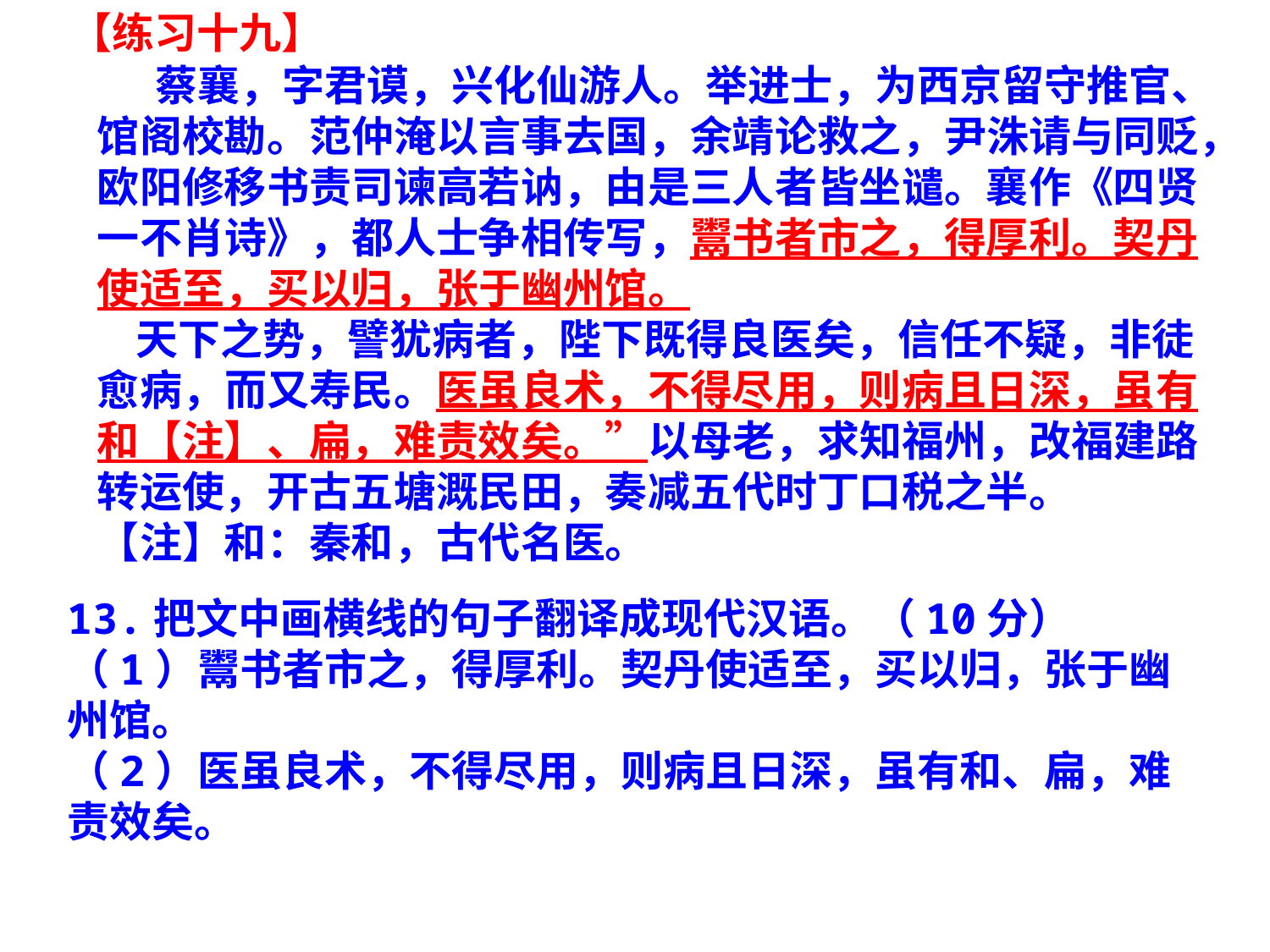

【练习十九】
       蔡襄，字君谟，兴化仙游人。举进士，为西京留守推官、馆阁校勘。范仲淹以言事去国，余靖论救之，尹洙请与同贬，欧阳修移书责司谏高若讷，由是三人者皆坐谴。襄作《四贤一不肖诗》，都人士争相传写，鬻书者市之，得厚利。契丹使适至，买以归，张于幽州馆。
   天下之势，譬犹病者，陛下既得良医矣，信任不疑，非徒愈病，而又寿民。医虽良术，不得尽用，则病且日深，虽有和【注】、扁，难责效矣。”以母老，求知福州，改福建路转运使，开古五塘溉民田，奏减五代时丁口税之半。
【注】和：秦和，古代名医。
13.把文中画横线的句子翻译成现代汉语。（10分）
（1）鬻书者市之，得厚利。契丹使适至，买以归，张于幽州馆。
（2）医虽良术，不得尽用，则病且日深，虽有和、扁，难责效矣。